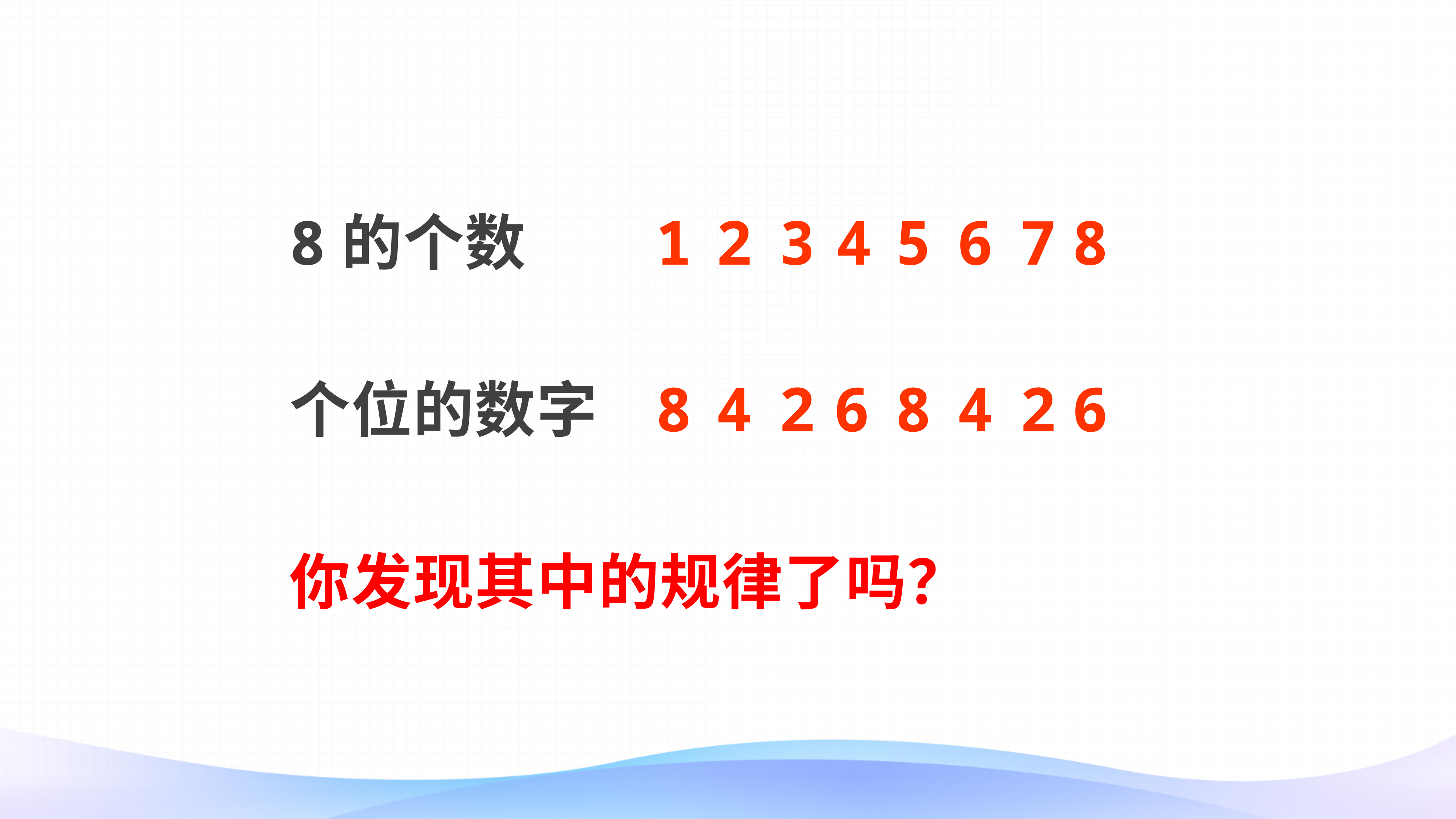

8的个数
1
2
3
4
5
6
7
8
个位的数字
8
4
2
6
8
4
2
6
你发现其中的规律了吗？